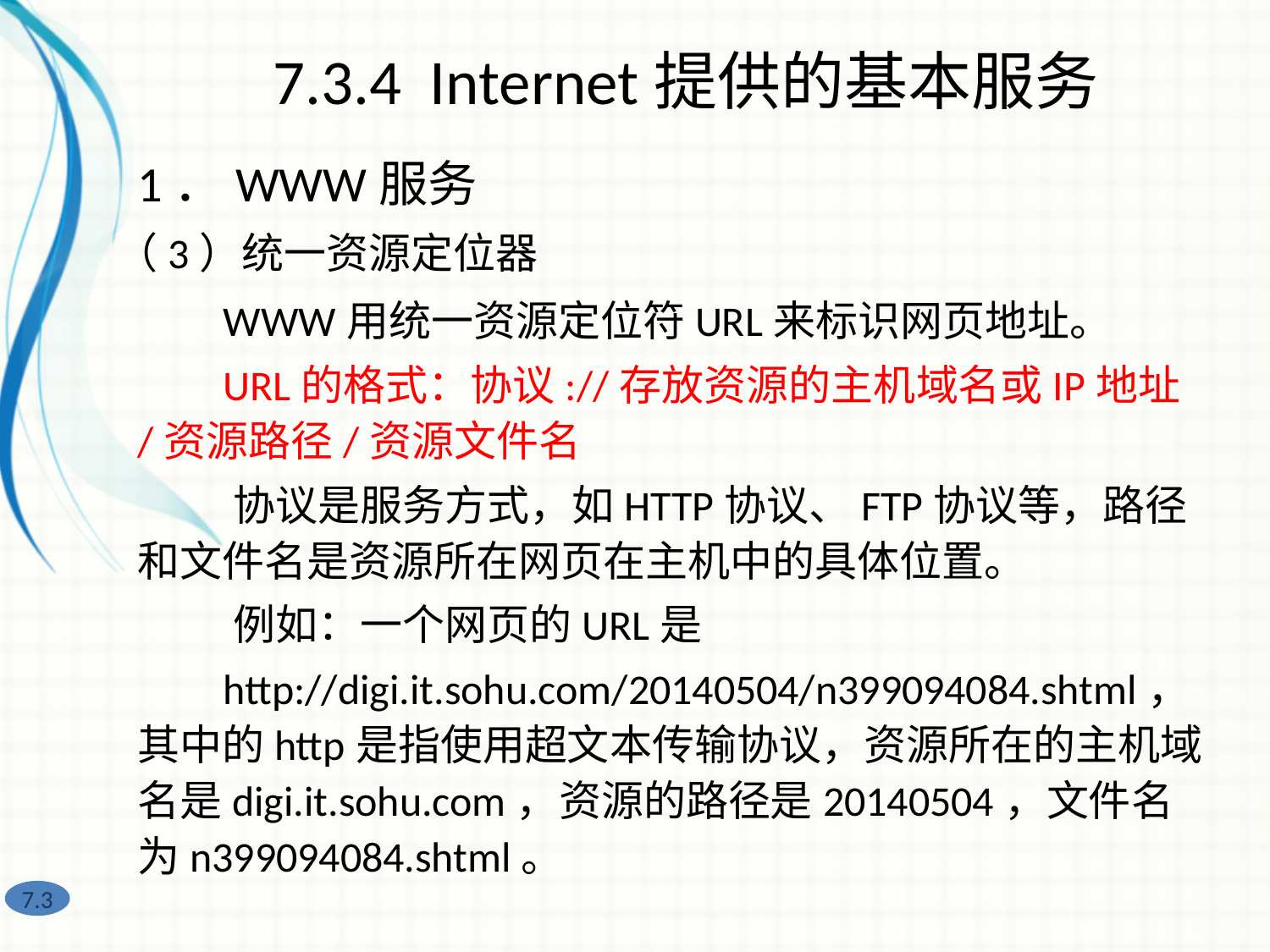

7.3.4  Internet提供的基本服务
1．WWW服务
（3）统一资源定位器
         WWW用统一资源定位符URL来标识网页地址。
         URL的格式：协议://存放资源的主机域名或IP地址/资源路径/资源文件名
         协议是服务方式，如HTTP协议、FTP协议等，路径和文件名是资源所在网页在主机中的具体位置。
         例如：一个网页的URL是
         http://digi.it.sohu.com/20140504/n399094084.shtml，其中的http是指使用超文本传输协议，资源所在的主机域名是digi.it.sohu.com，资源的路径是20140504，文件名为n399094084.shtml。